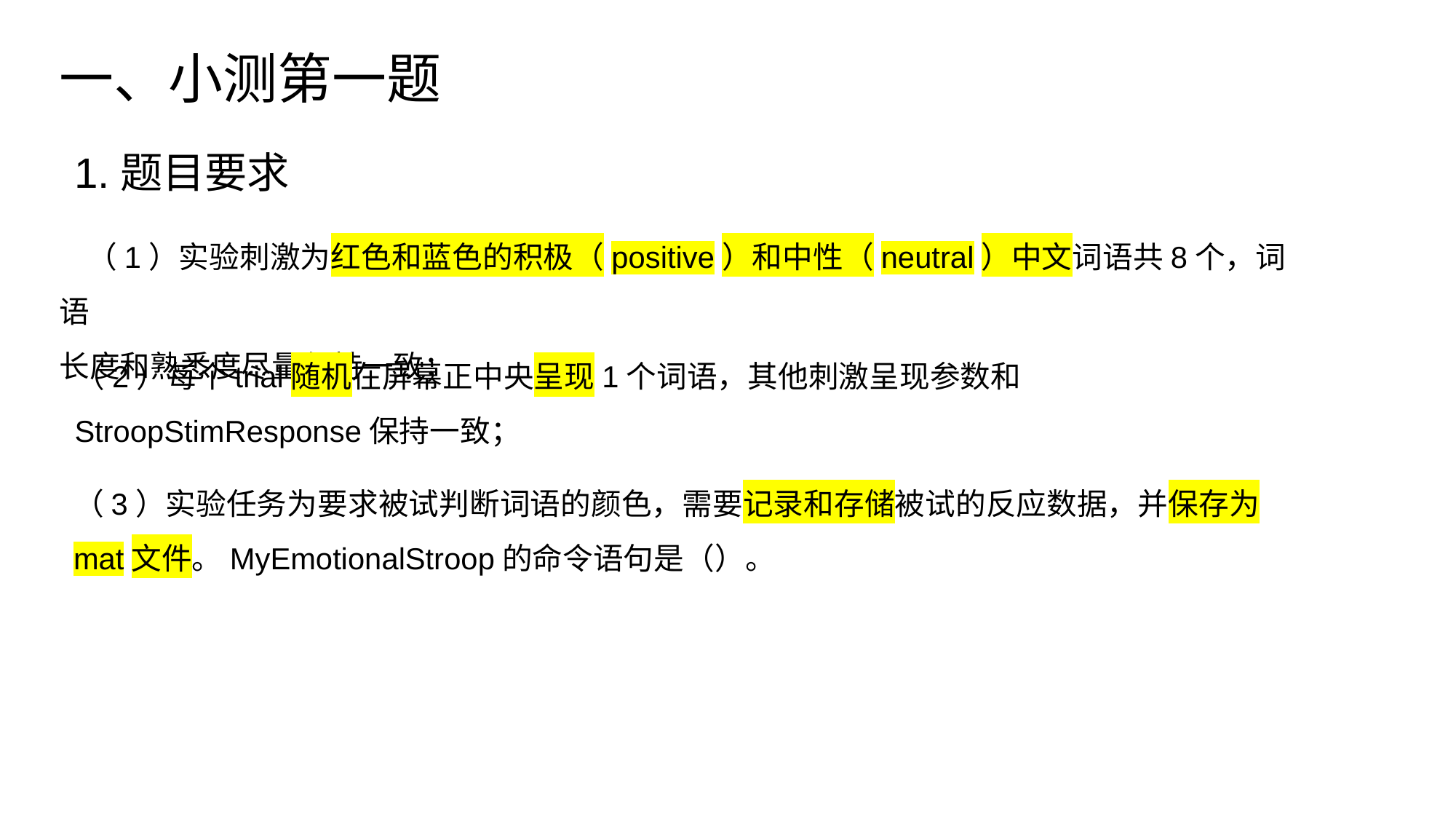

一、小测第一题
1.题目要求

   （1）实验刺激为红色和蓝色的积极（positive）和中性（neutral）中文词语共8个，词语
长度和熟悉度尽量保持一致；

（2）每个trial随机在屏幕正中央呈现1个词语，其他刺激呈现参数和StroopStimResponse保持一致；

（3）实验任务为要求被试判断词语的颜色，需要记录和存储被试的反应数据，并保存为mat文件。MyEmotionalStroop的命令语句是（）。